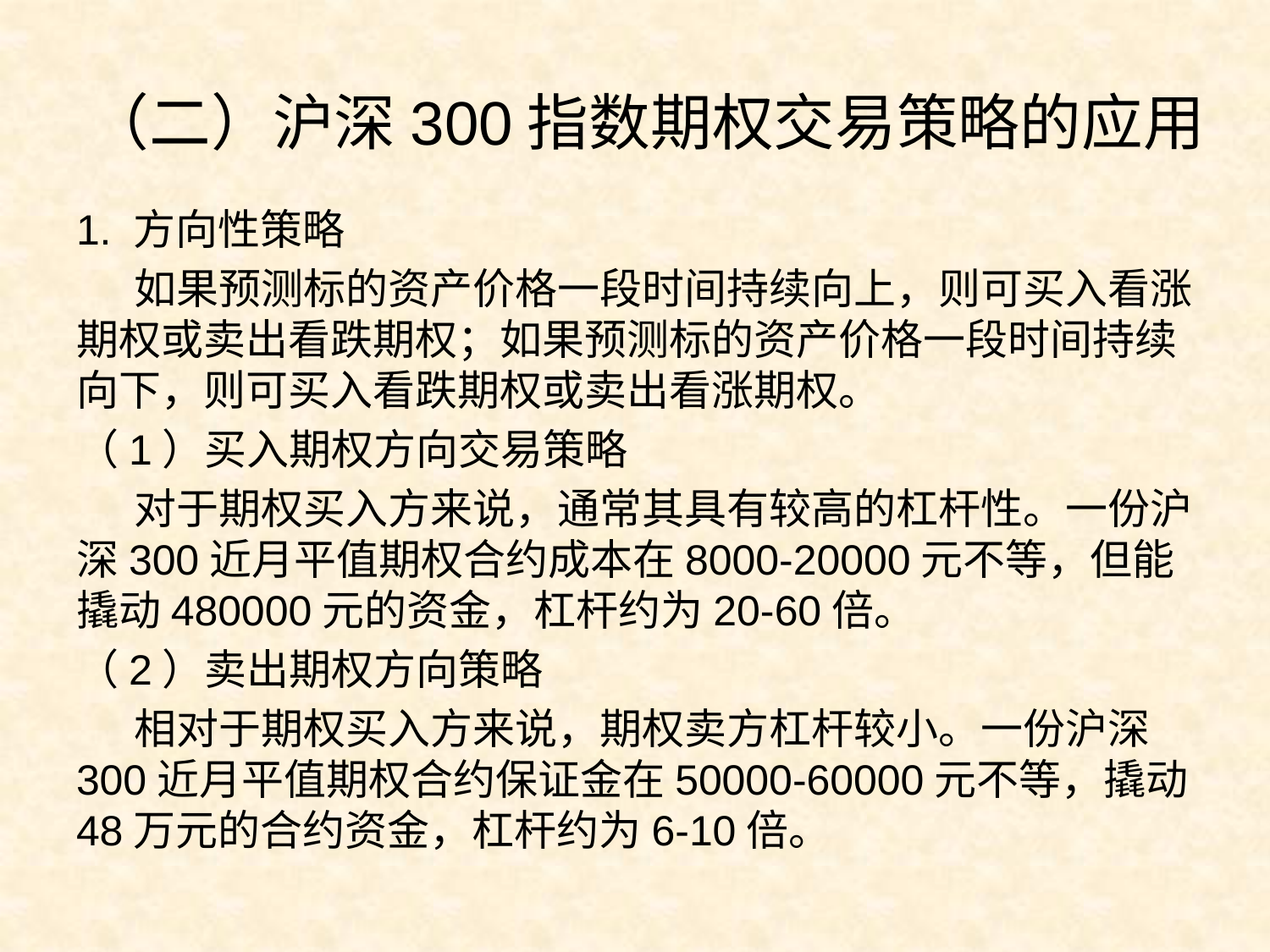

# （二）沪深300指数期权交易策略的应用
1. 方向性策略
     如果预测标的资产价格一段时间持续向上，则可买入看涨期权或卖出看跌期权；如果预测标的资产价格一段时间持续向下，则可买入看跌期权或卖出看涨期权。
（1）买入期权方向交易策略
     对于期权买入方来说，通常其具有较高的杠杆性。一份沪深300近月平值期权合约成本在8000-20000元不等，但能撬动480000元的资金，杠杆约为20-60倍。
（2）卖出期权方向策略
     相对于期权买入方来说，期权卖方杠杆较小。一份沪深300近月平值期权合约保证金在50000-60000元不等，撬动48万元的合约资金，杠杆约为6-10倍。